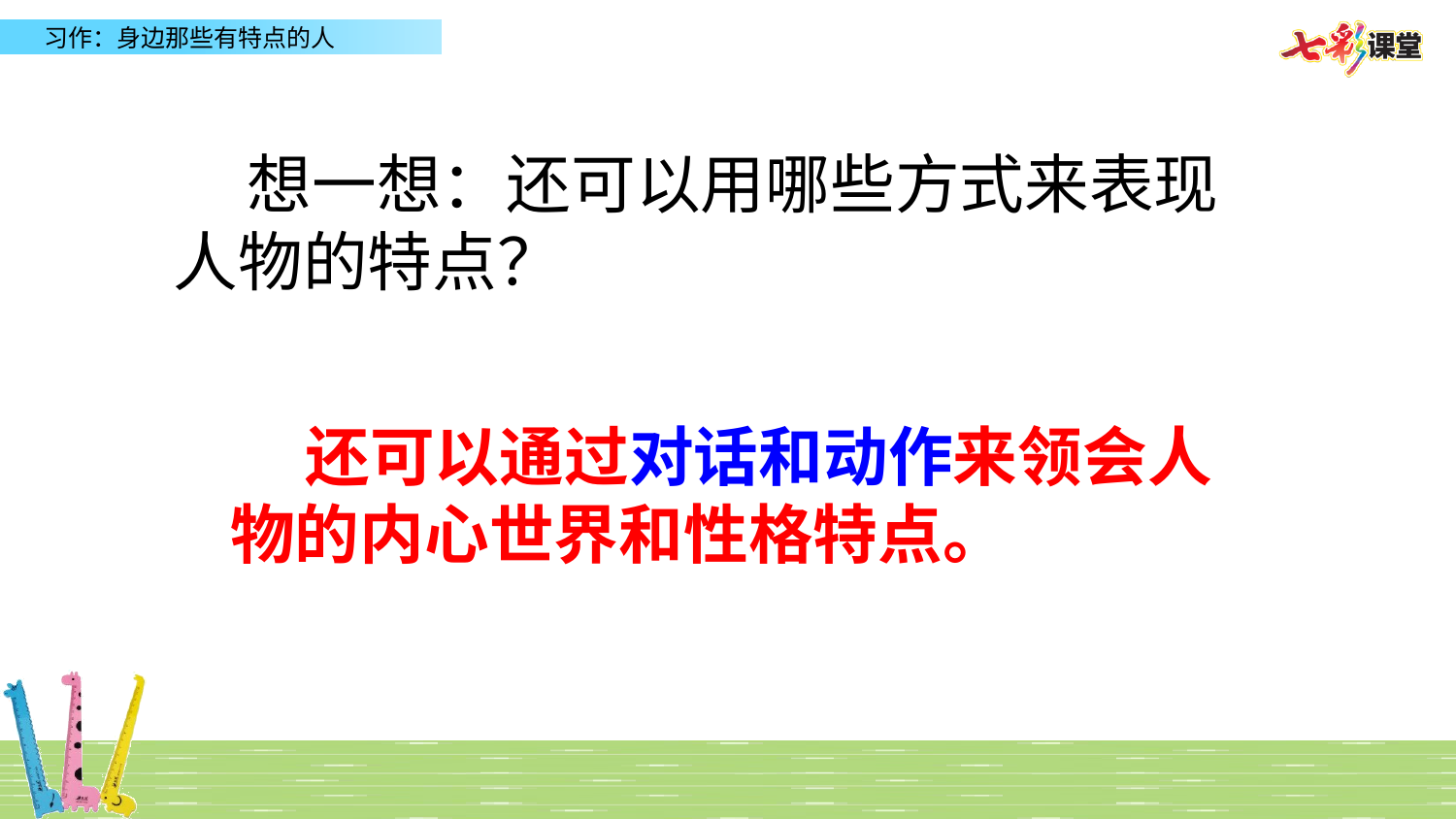

想一想：还可以用哪些方式来表现人物的特点？
    还可以通过对话和动作来领会人物的内心世界和性格特点。